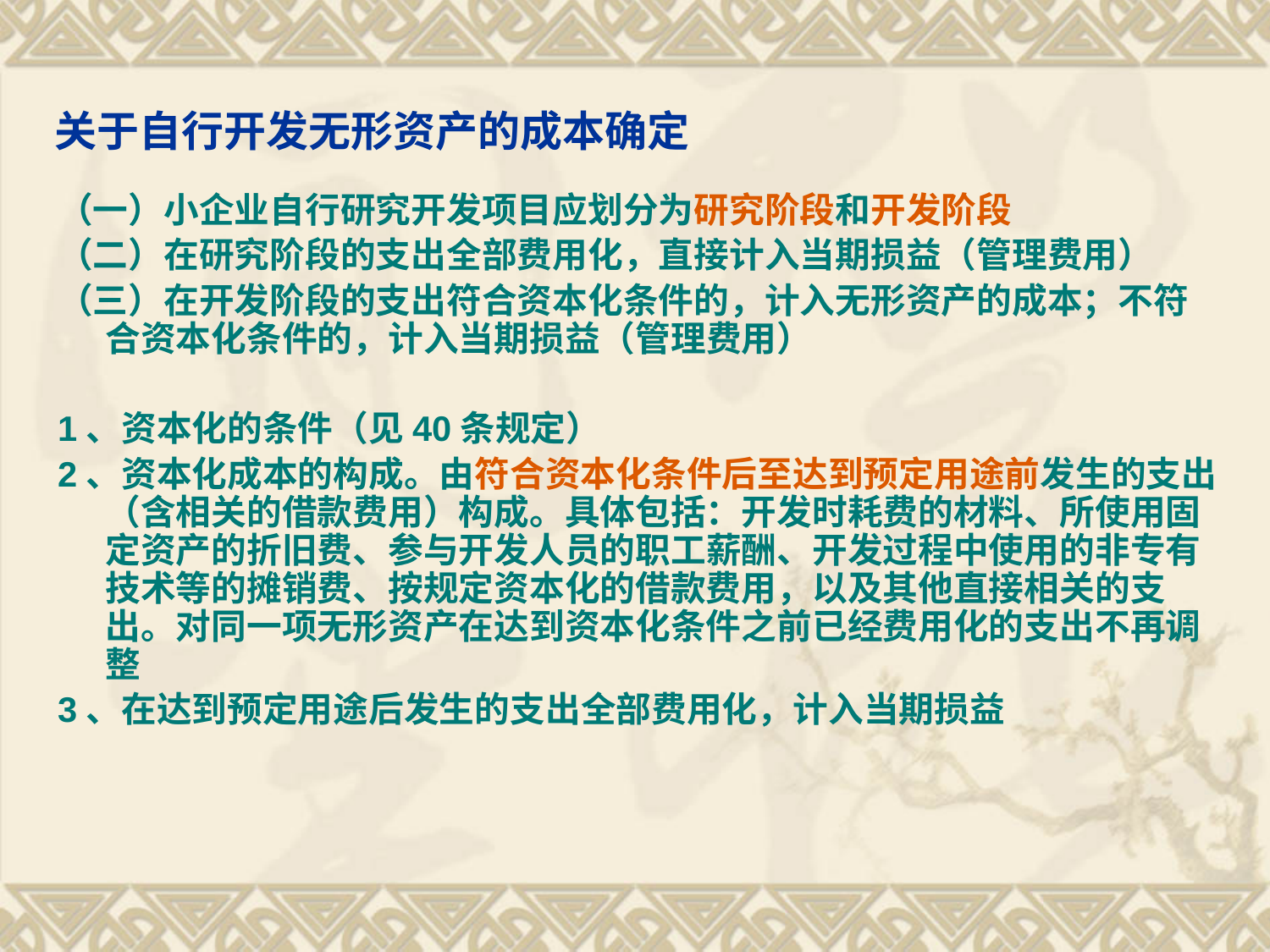

# 关于自行开发无形资产的成本确定
（一）小企业自行研究开发项目应划分为研究阶段和开发阶段
（二）在研究阶段的支出全部费用化，直接计入当期损益（管理费用）
（三）在开发阶段的支出符合资本化条件的，计入无形资产的成本；不符合资本化条件的，计入当期损益（管理费用）

1、资本化的条件（见40条规定）
2、资本化成本的构成。由符合资本化条件后至达到预定用途前发生的支出（含相关的借款费用）构成。具体包括：开发时耗费的材料、所使用固定资产的折旧费、参与开发人员的职工薪酬、开发过程中使用的非专有技术等的摊销费、按规定资本化的借款费用，以及其他直接相关的支出。对同一项无形资产在达到资本化条件之前已经费用化的支出不再调整
3、在达到预定用途后发生的支出全部费用化，计入当期损益